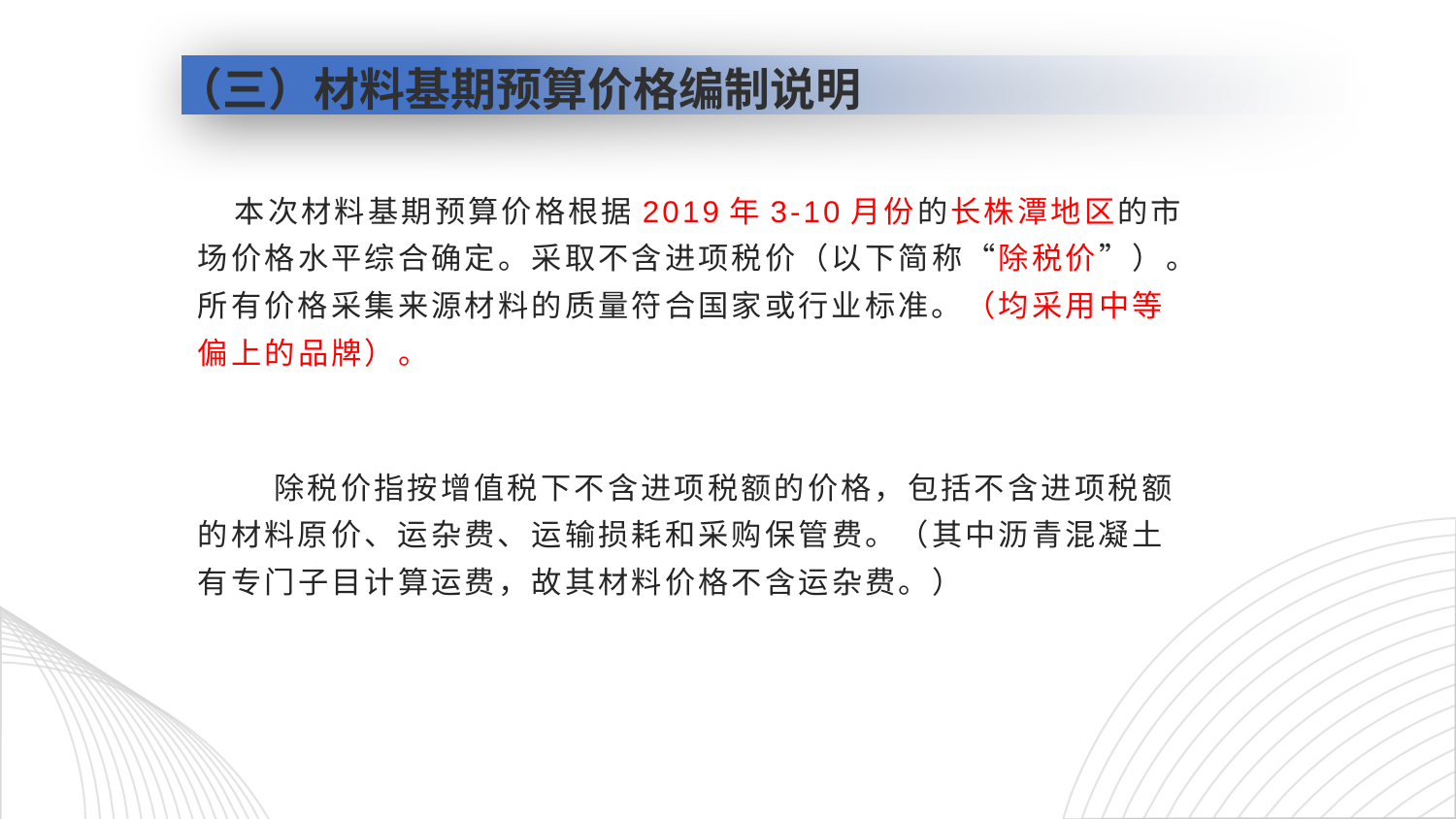

# （三）材料基期预算价格编制说明

   本次材料基期预算价格根据2019年3-10月份的长株潭地区的市场价格水平综合确定。采取不含进项税价（以下简称“除税价”）。所有价格采集来源材料的质量符合国家或行业标准。（均采用中等偏上的品牌）。

       除税价指按增值税下不含进项税额的价格，包括不含进项税额的材料原价、运杂费、运输损耗和采购保管费。（其中沥青混凝土有专门子目计算运费，故其材料价格不含运杂费。）